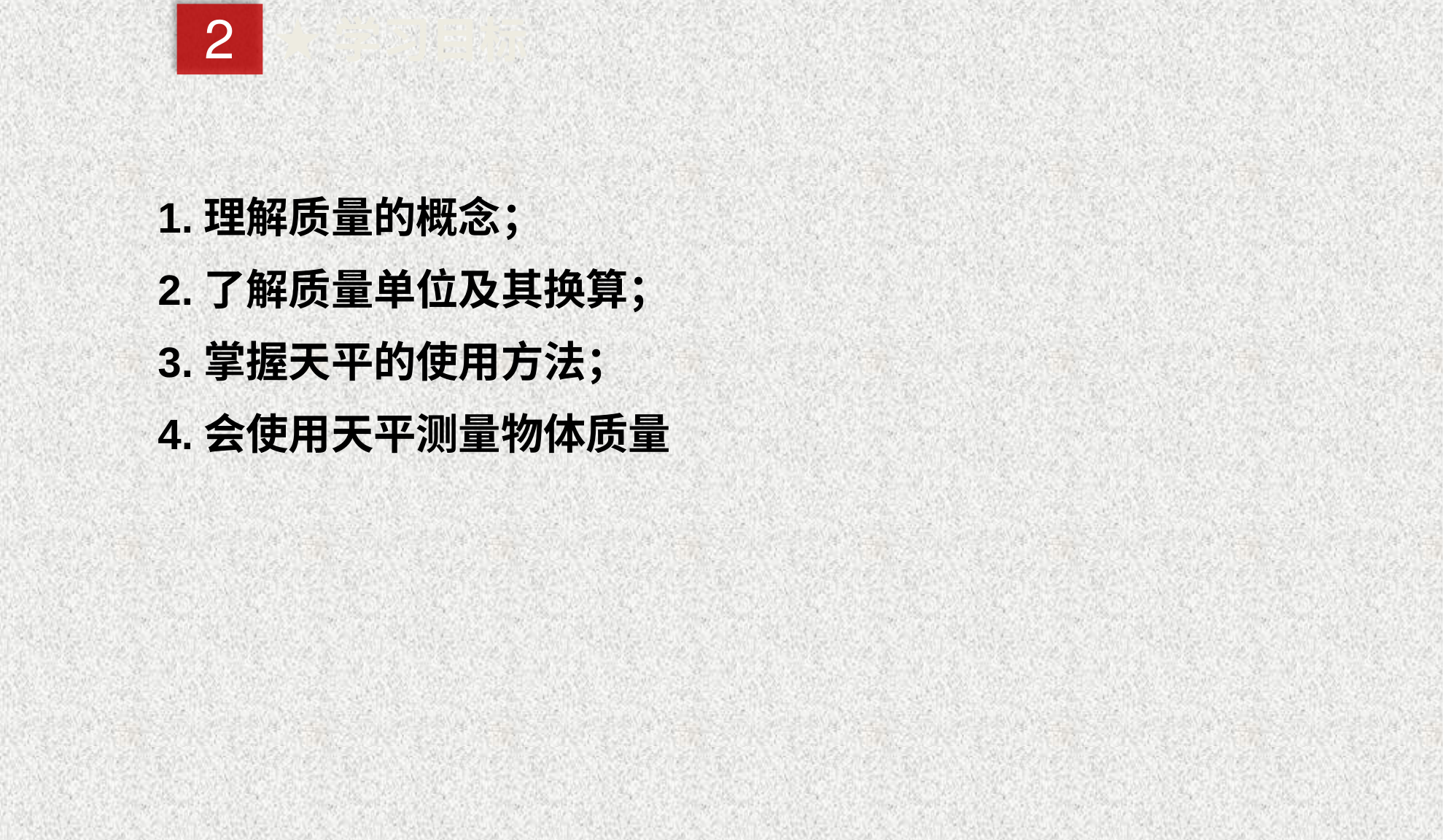

2
★学习目标
1.理解质量的概念；
2.了解质量单位及其换算；
3.掌握天平的使用方法；
4.会使用天平测量物体质量